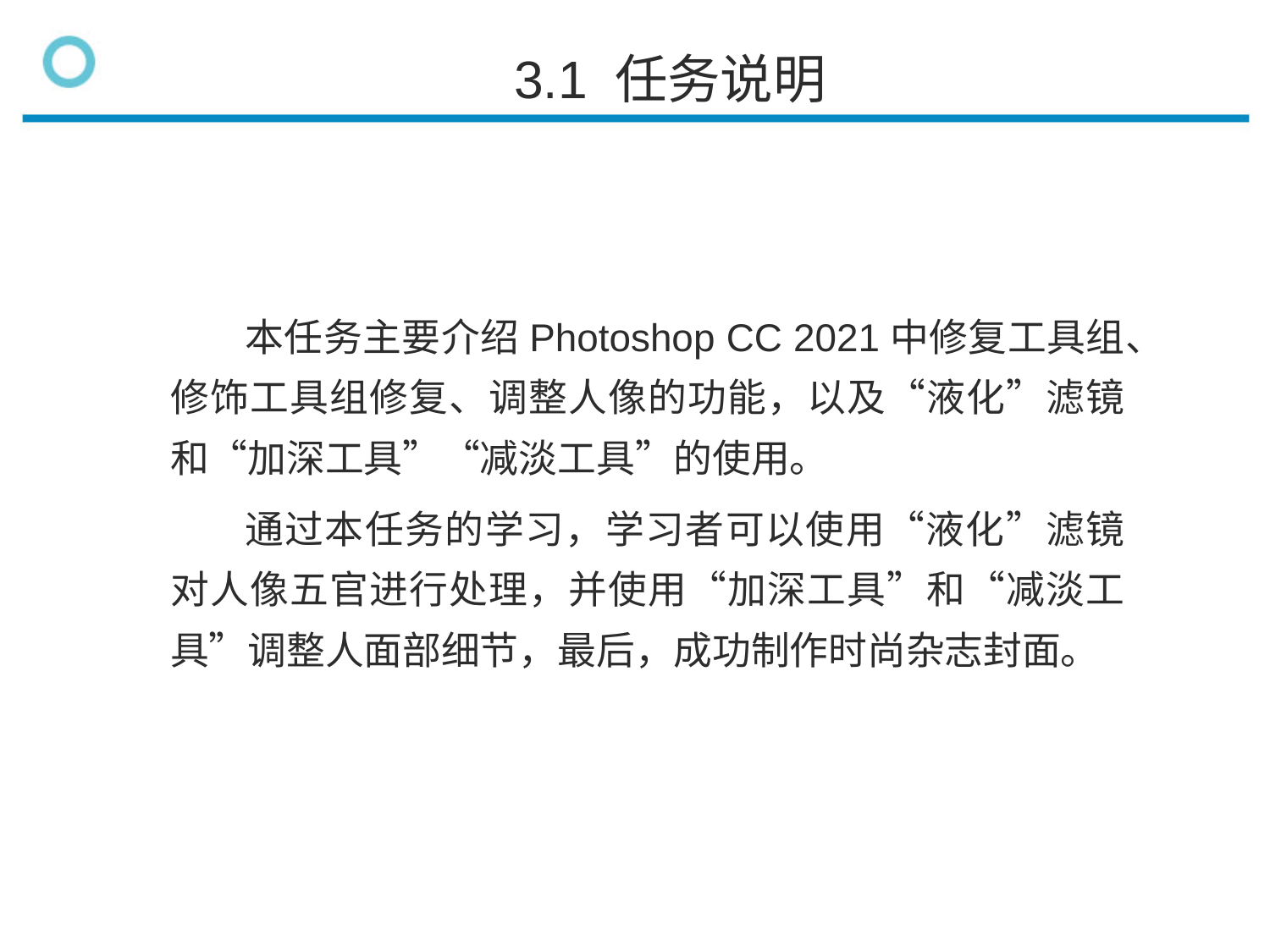

3.1 任务说明

本任务主要介绍Photoshop CC 2021中修复工具组、修饰工具组修复、调整人像的功能，以及“液化”滤镜和“加深工具”“减淡工具”的使用。
通过本任务的学习，学习者可以使用“液化”滤镜对人像五官进行处理，并使用“加深工具”和“减淡工具”调整人面部细节，最后，成功制作时尚杂志封面。